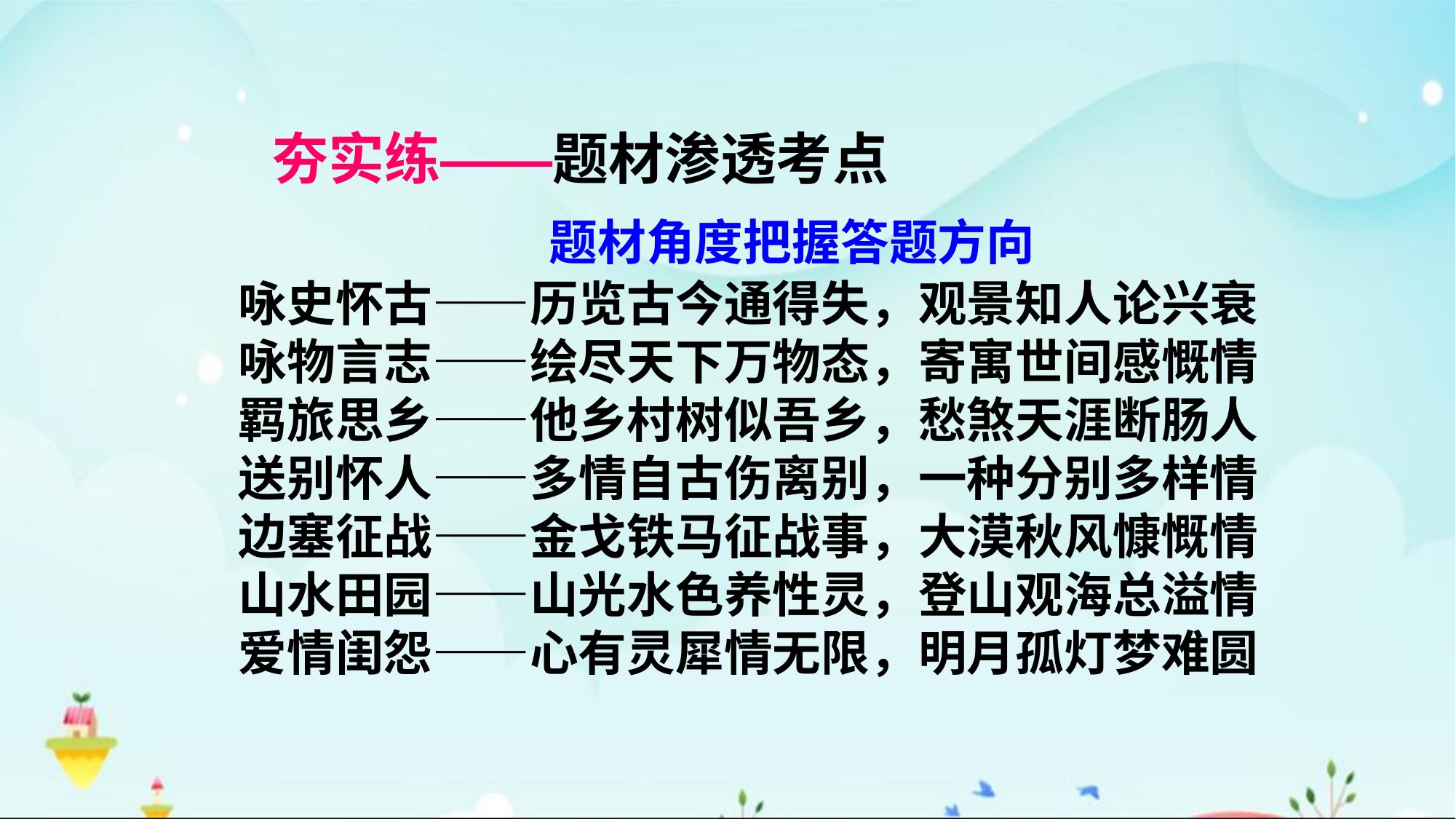

夯实练——题材渗透考点
                 题材角度把握答题方向
咏史怀古——历览古今通得失，观景知人论兴衰
咏物言志——绘尽天下万物态，寄寓世间感慨情
羁旅思乡——他乡村树似吾乡，愁煞天涯断肠人
送别怀人——多情自古伤离别，一种分别多样情
边塞征战——金戈铁马征战事，大漠秋风慷慨情
山水田园——山光水色养性灵，登山观海总溢情
爱情闺怨——心有灵犀情无限，明月孤灯梦难圆